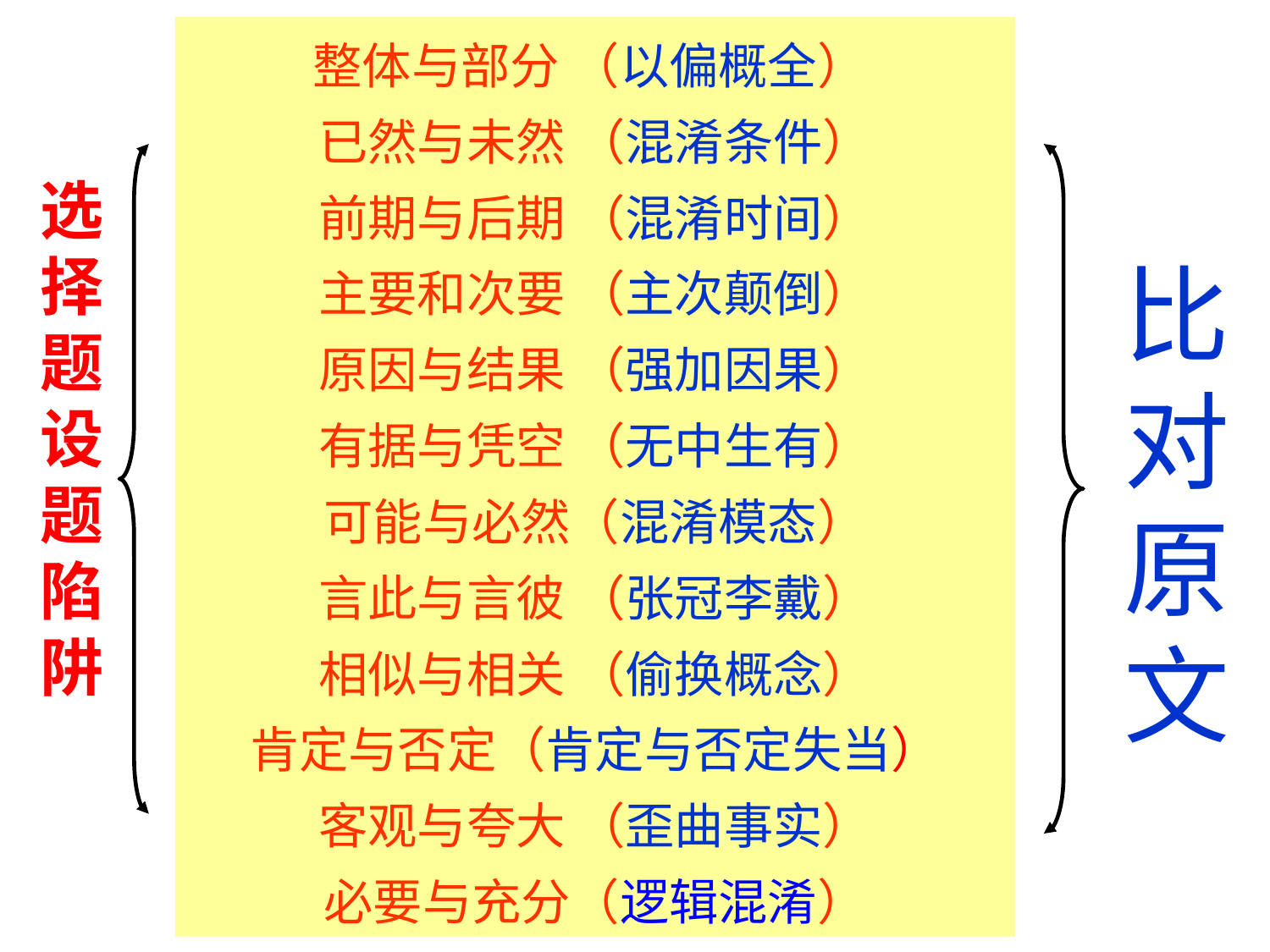

整体与部分 （以偏概全）
已然与未然 （混淆条件）
前期与后期 （混淆时间）
主要和次要 （主次颠倒）
原因与结果 （强加因果）
有据与凭空 （无中生有）
可能与必然（混淆模态）
言此与言彼 （张冠李戴）
相似与相关 （偷换概念）
肯定与否定（肯定与否定失当）
客观与夸大 （歪曲事实）
必要与充分（逻辑混淆）

选择题设题陷阱
比对原文